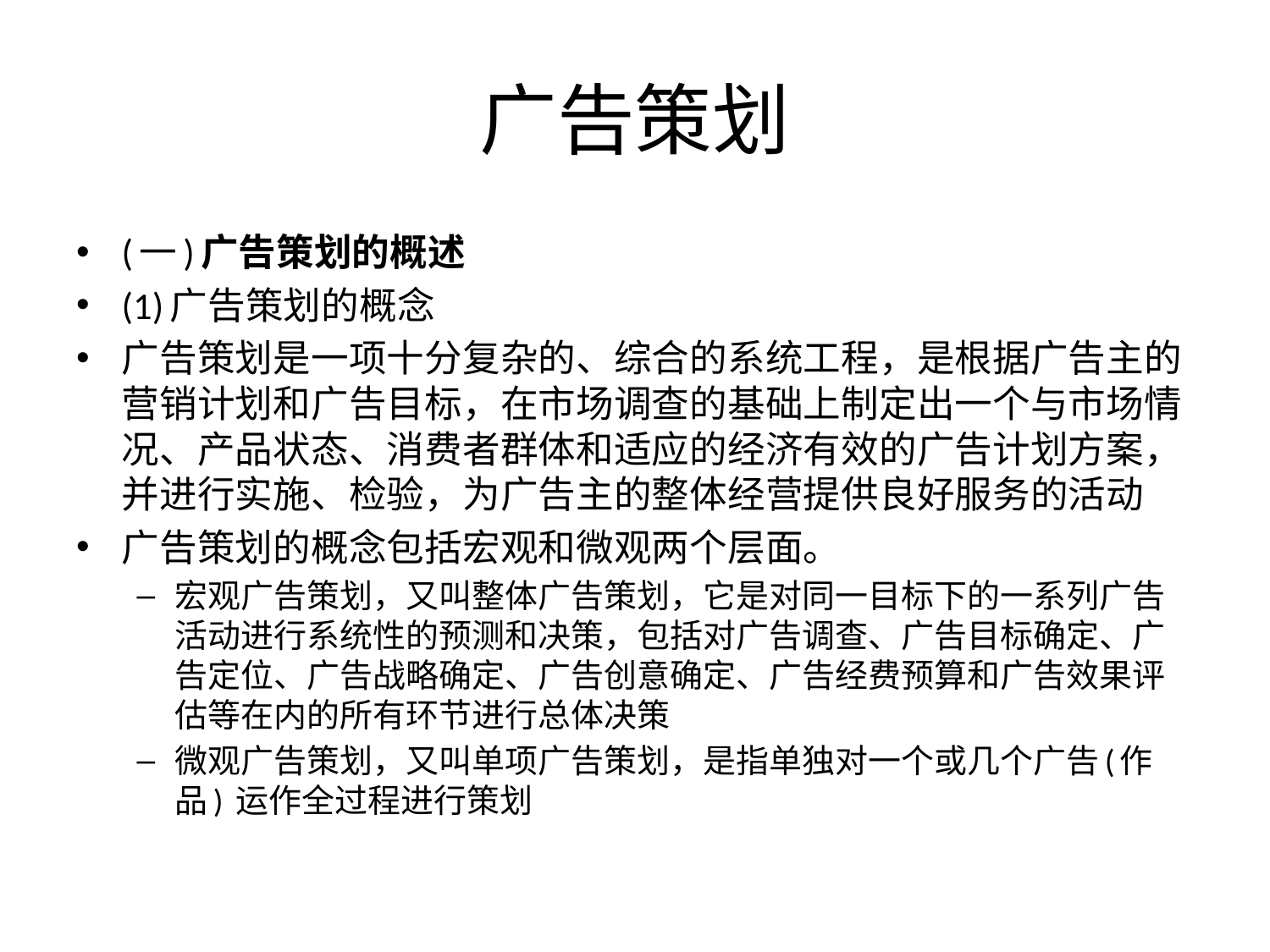

# 广告策划
(一)广告策划的概述
(1)广告策划的概念
广告策划是一项十分复杂的、综合的系统工程，是根据广告主的营销计划和广告目标，在市场调查的基础上制定出一个与市场情况、产品状态、消费者群体和适应的经济有效的广告计划方案，并进行实施、检验，为广告主的整体经营提供良好服务的活动
广告策划的概念包括宏观和微观两个层面。
宏观广告策划，又叫整体广告策划，它是对同一目标下的一系列广告活动进行系统性的预测和决策，包括对广告调查、广告目标确定、广告定位、广告战略确定、广告创意确定、广告经费预算和广告效果评估等在内的所有环节进行总体决策
微观广告策划，又叫单项广告策划，是指单独对一个或几个广告(作品) 运作全过程进行策划